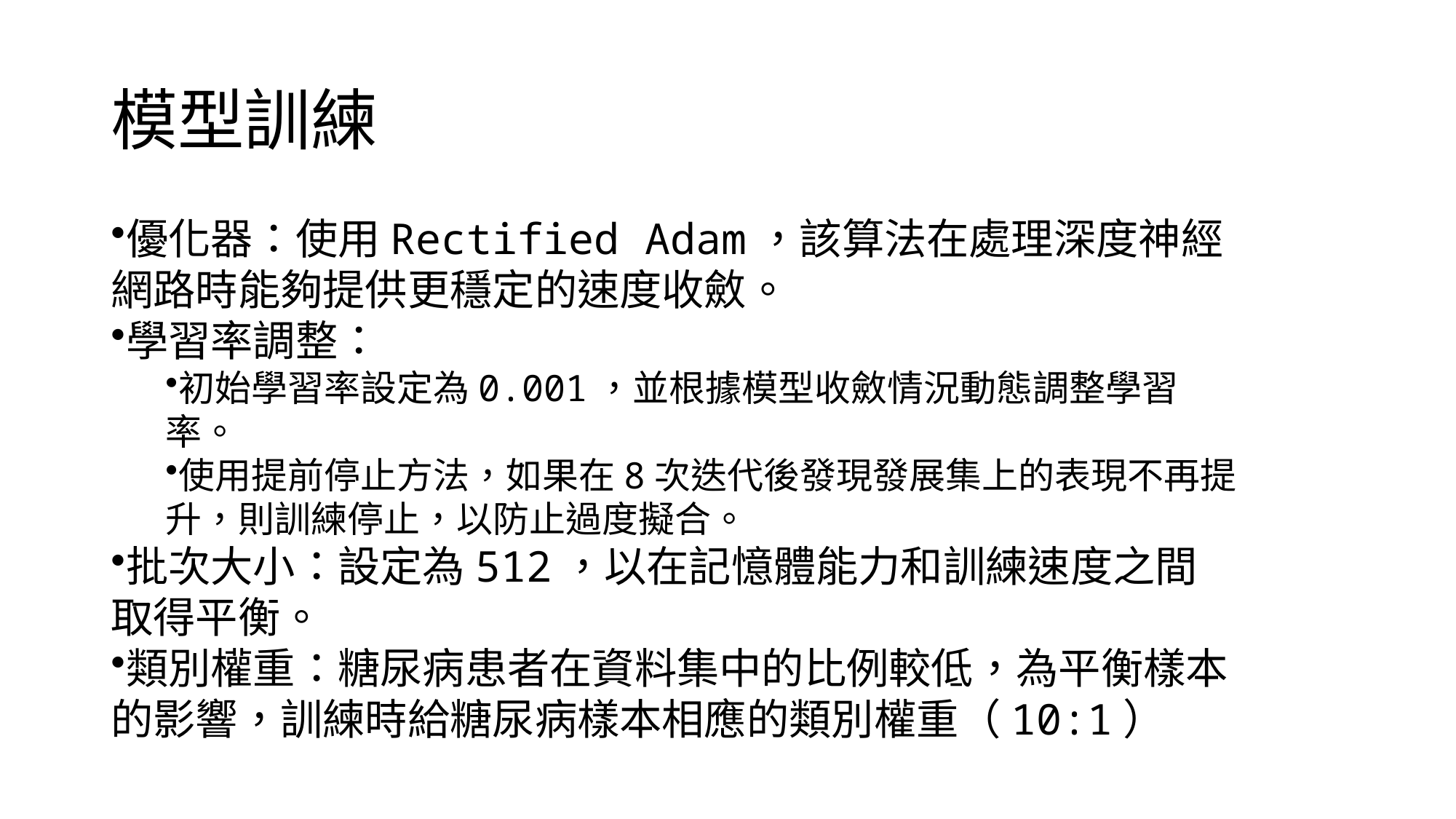

# 模型訓練
優化器：使用Rectified Adam，該算法在處理深度神經網路時能夠提供更穩定的速度收斂。
學習率調整：
初始學習率設定為0.001，並根據模型收斂情況動態調整學習率。
使用提前停止方法，如果在8次迭代後發現發展​​集上的表現不再提升，則訓練停止，以防止過度擬合。
批次大小：設定為512，以在記憶體能力和訓練速度之間取得平衡。
類別權重：糖尿病患者在資料集中的比例較低，為平衡樣本的影響，訓練時給糖尿病樣本相應的類別權重（10:1）